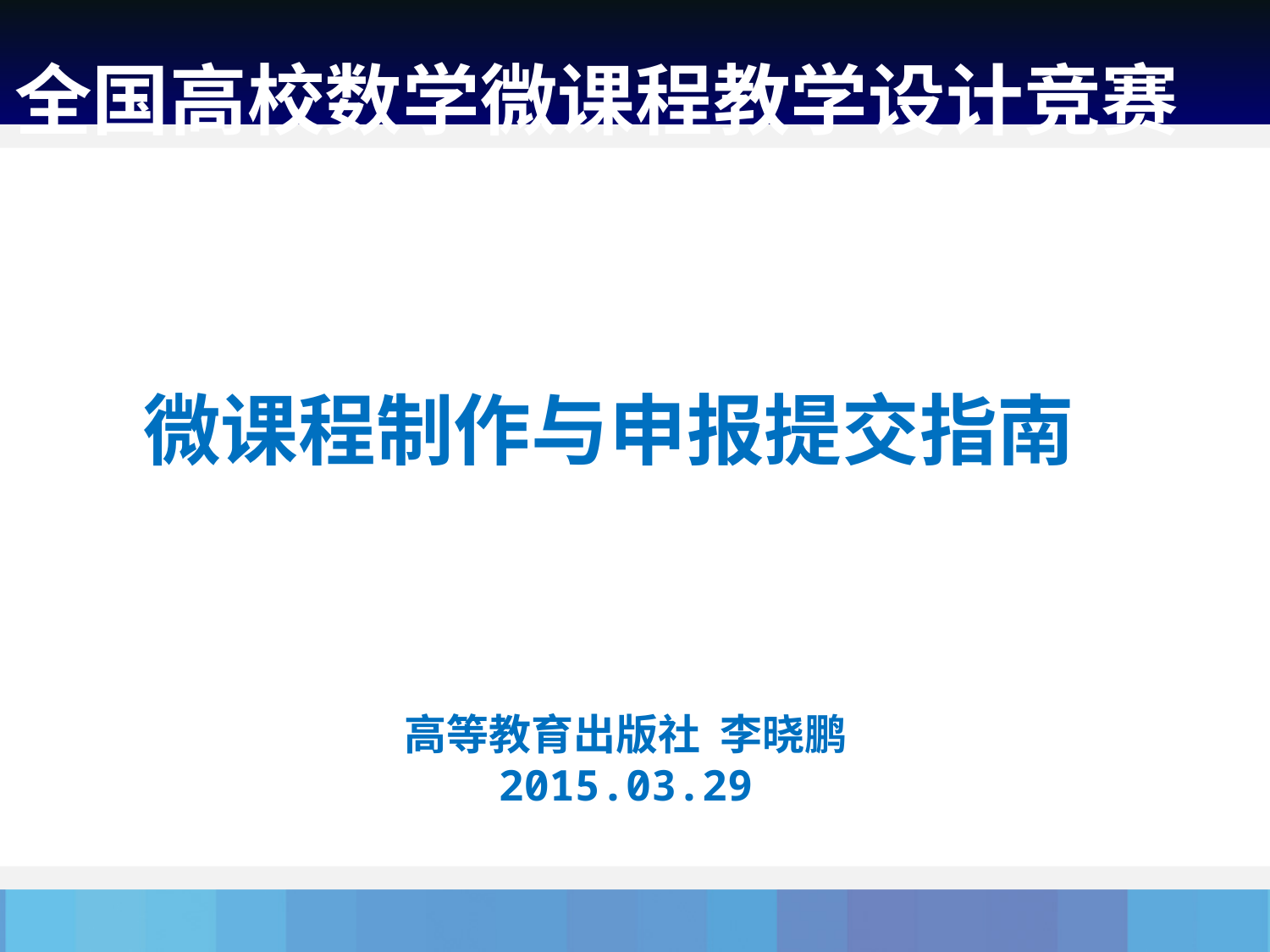

全国高校数学微课程教学设计竞赛

微课程制作与申报提交指南

高等教育出版社  李晓鹏
2015.03.29